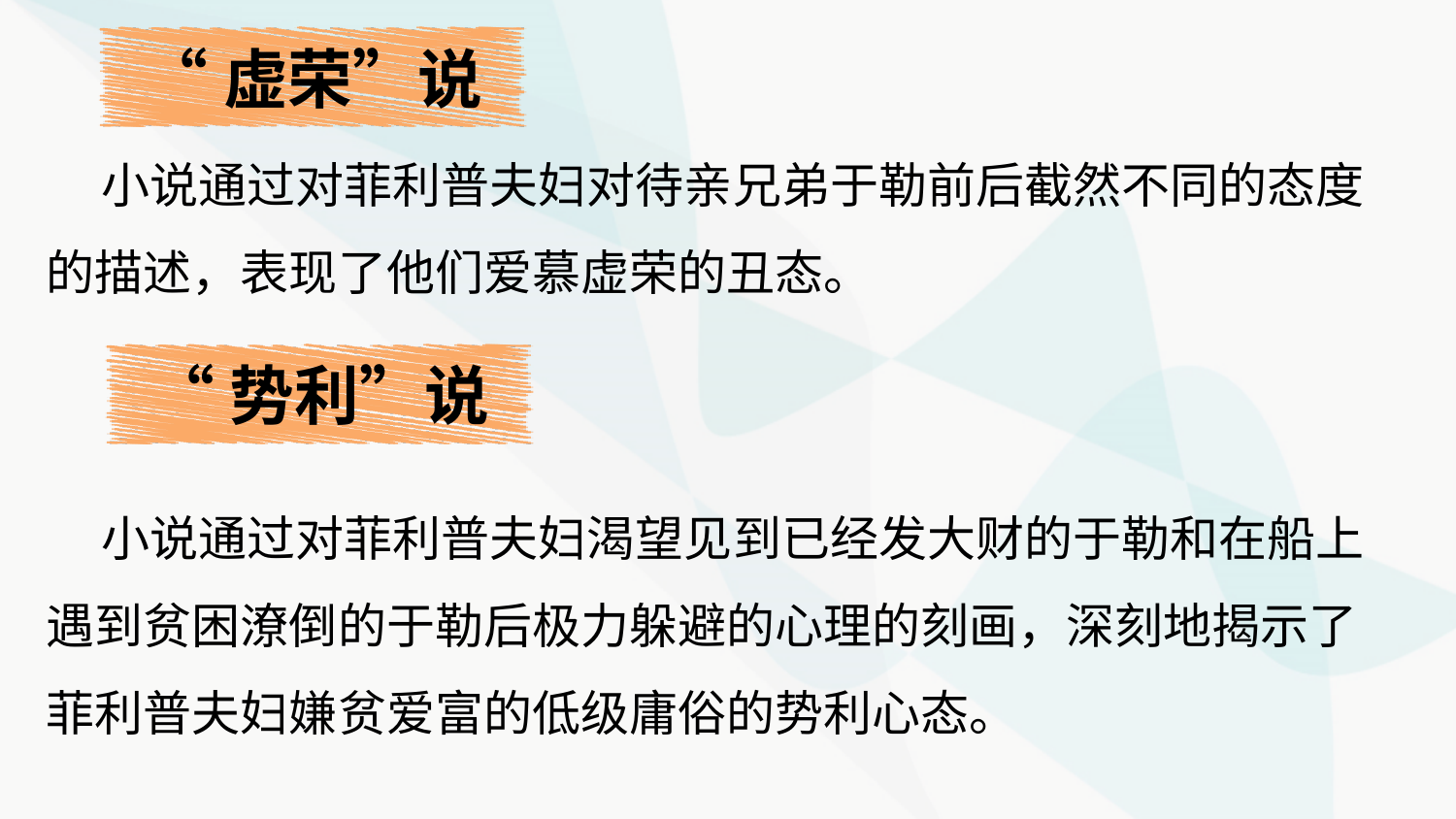

“虚荣”说
    小说通过对菲利普夫妇对待亲兄弟于勒前后截然不同的态度的描述，表现了他们爱慕虚荣的丑态。

“势利”说
    小说通过对菲利普夫妇渴望见到已经发大财的于勒和在船上遇到贫困潦倒的于勒后极力躲避的心理的刻画，深刻地揭示了菲利普夫妇嫌贫爱富的低级庸俗的势利心态。